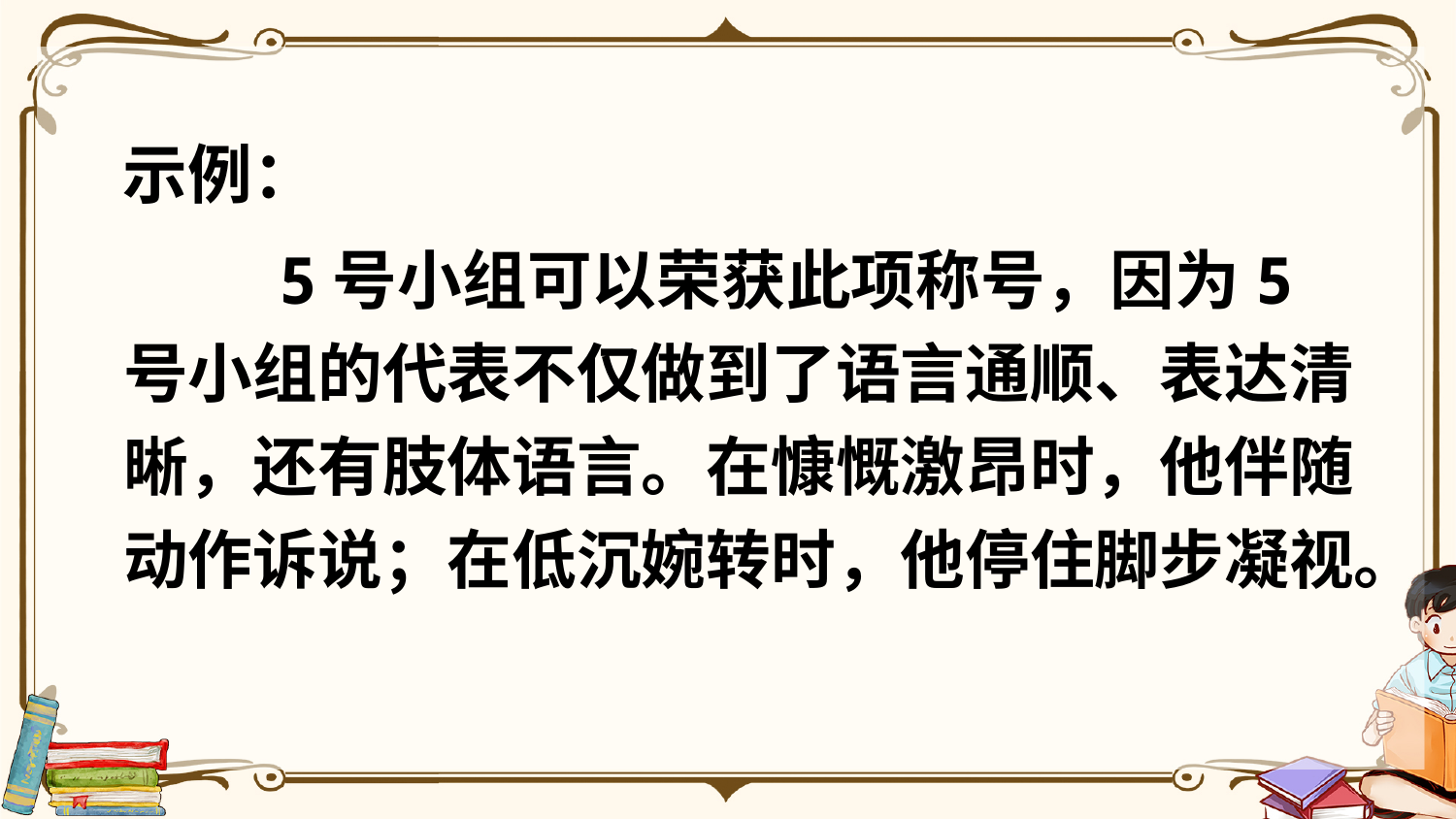

示例：
    5号小组可以荣获此项称号，因为5号小组的代表不仅做到了语言通顺、表达清晰，还有肢体语言。在慷慨激昂时，他伴随动作诉说；在低沉婉转时，他停住脚步凝视。